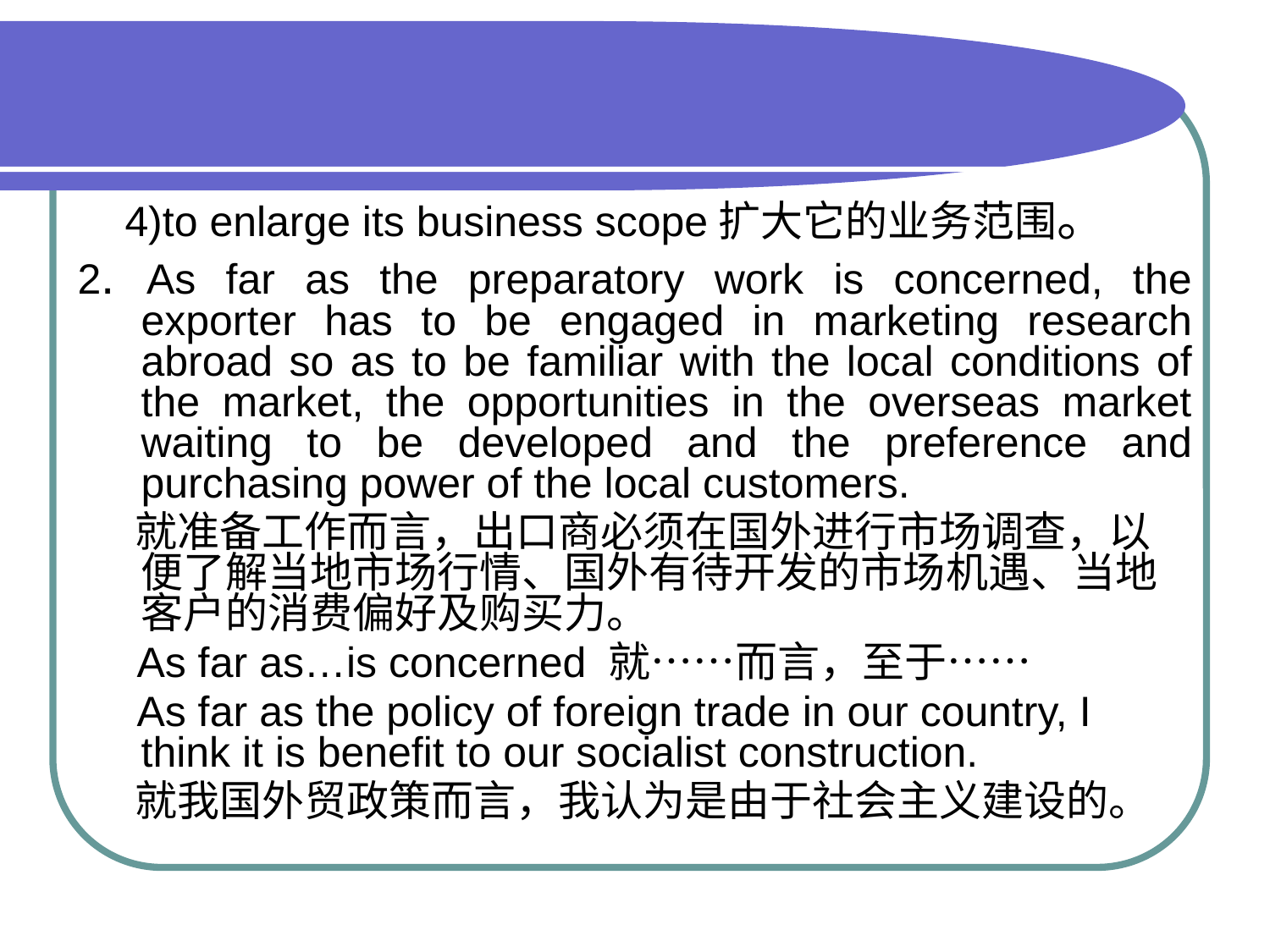

4)to enlarge its business scope扩大它的业务范围。
2. As far as the preparatory work is concerned, the exporter has to be engaged in marketing research abroad so as to be familiar with the local conditions of the market, the opportunities in the overseas market waiting to be developed and the preference and purchasing power of the local customers.
     就准备工作而言，出口商必须在国外进行市场调查，以便了解当地市场行情、国外有待开发的市场机遇、当地客户的消费偏好及购买力。
     As far as…is concerned 就……而言，至于……
     As far as the policy of foreign trade in our country, I think it is benefit to our socialist construction.
     就我国外贸政策而言，我认为是由于社会主义建设的。